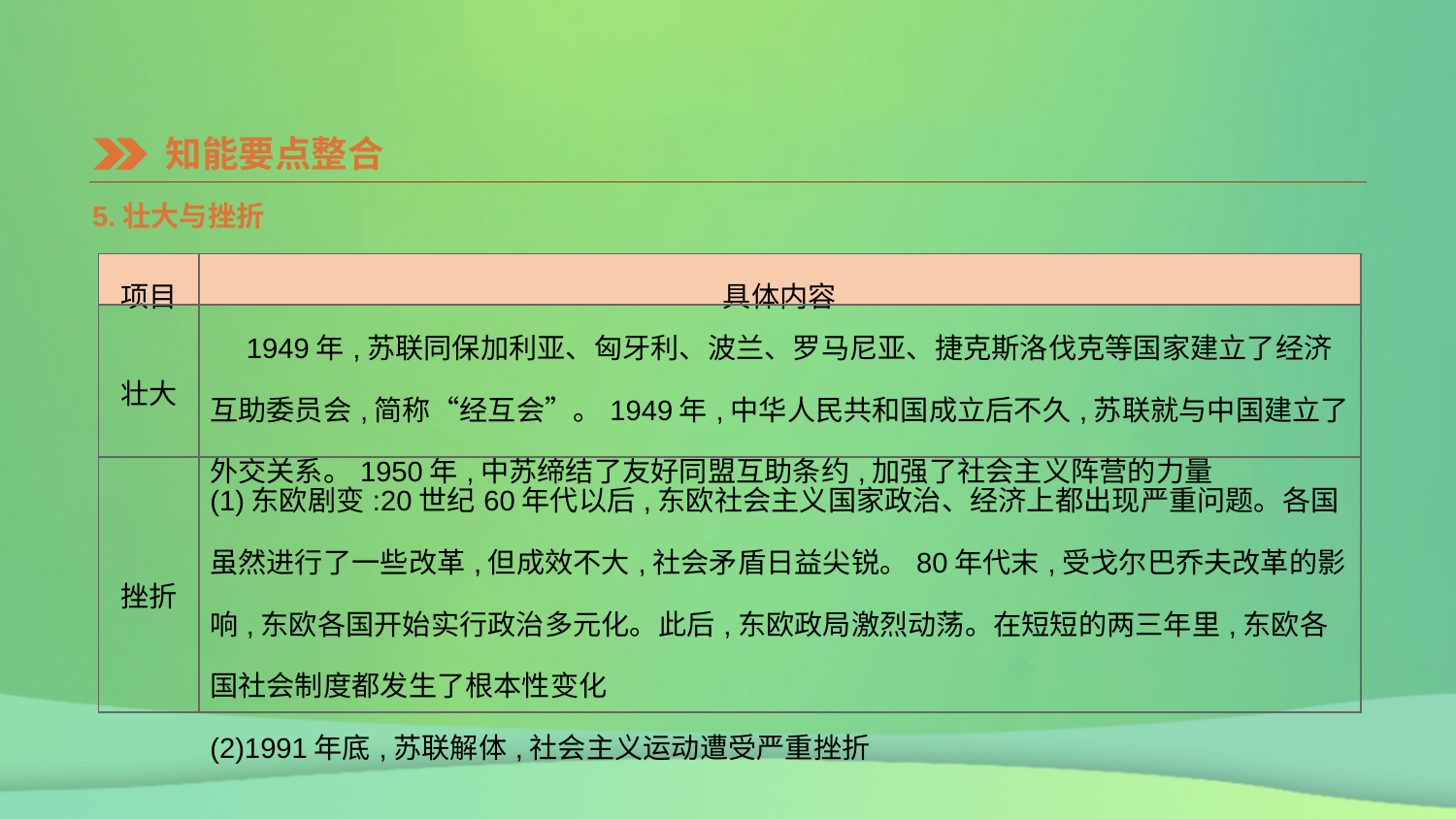

知能要点整合

5.壮大与挫折
| 项目 | 具体内容 |
| --- | --- |
| 壮大 | 1949年,苏联同保加利亚、匈牙利、波兰、罗马尼亚、捷克斯洛伐克等国家建立了经济互助委员会,简称“经互会”。1949年,中华人民共和国成立后不久,苏联就与中国建立了外交关系。1950年,中苏缔结了友好同盟互助条约,加强了社会主义阵营的力量 |
| 挫折 | (1)东欧剧变:20世纪60年代以后,东欧社会主义国家政治、经济上都出现严重问题。各国虽然进行了一些改革,但成效不大,社会矛盾日益尖锐。80年代末,受戈尔巴乔夫改革的影响,东欧各国开始实行政治多元化。此后,东欧政局激烈动荡。在短短的两三年里,东欧各国社会制度都发生了根本性变化 (2)1991年底,苏联解体,社会主义运动遭受严重挫折 |